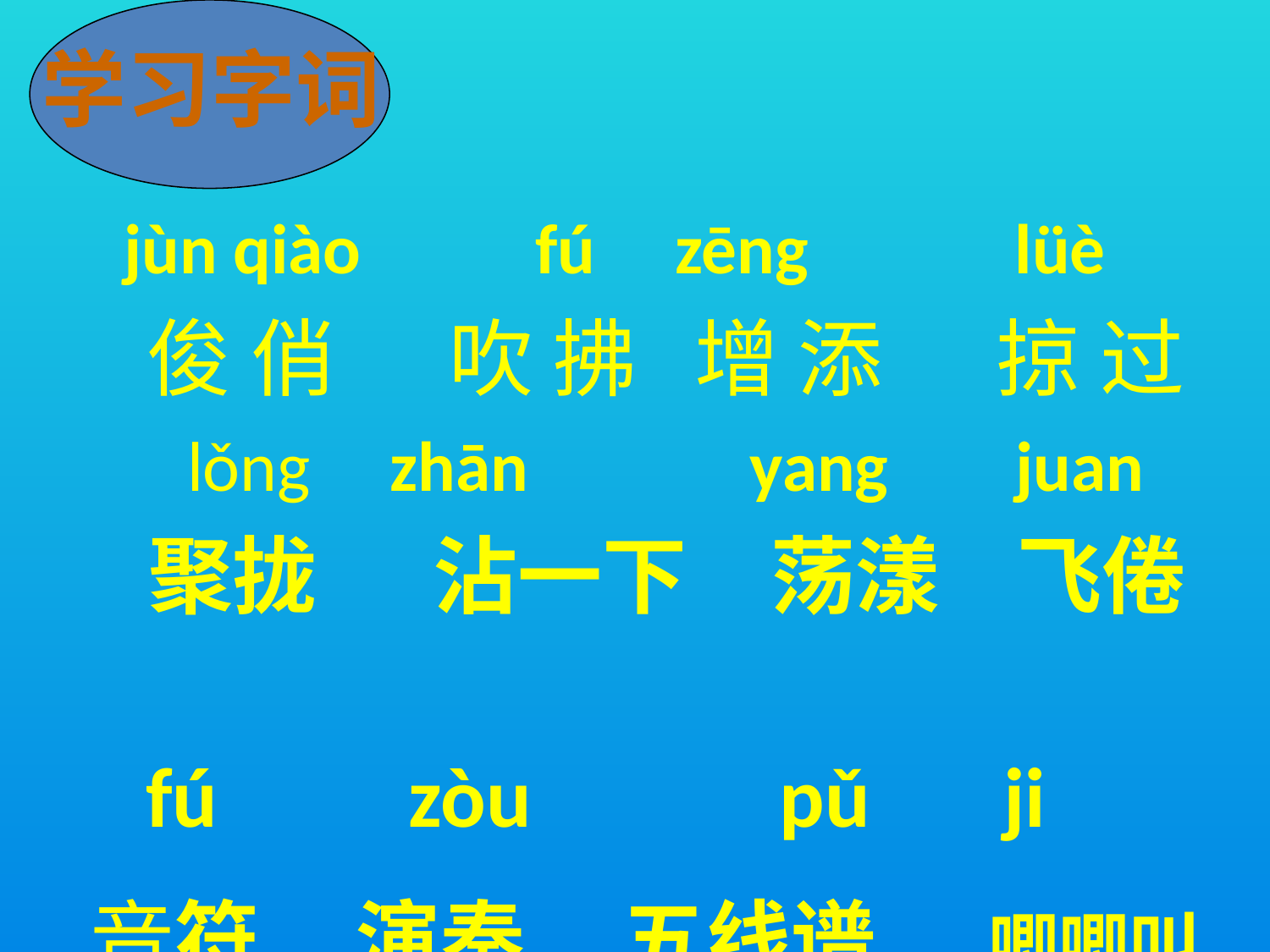

jùn qiào           fú     zēng             lüè
      俊 俏      吹 拂   增 添      掠 过
           lǒng     zhān              yang        juan
      聚拢      沾一下     荡漾    飞倦
       fú          zòu             pǔ       ji
   音符    演奏     五线谱       唧唧叫

学习字词